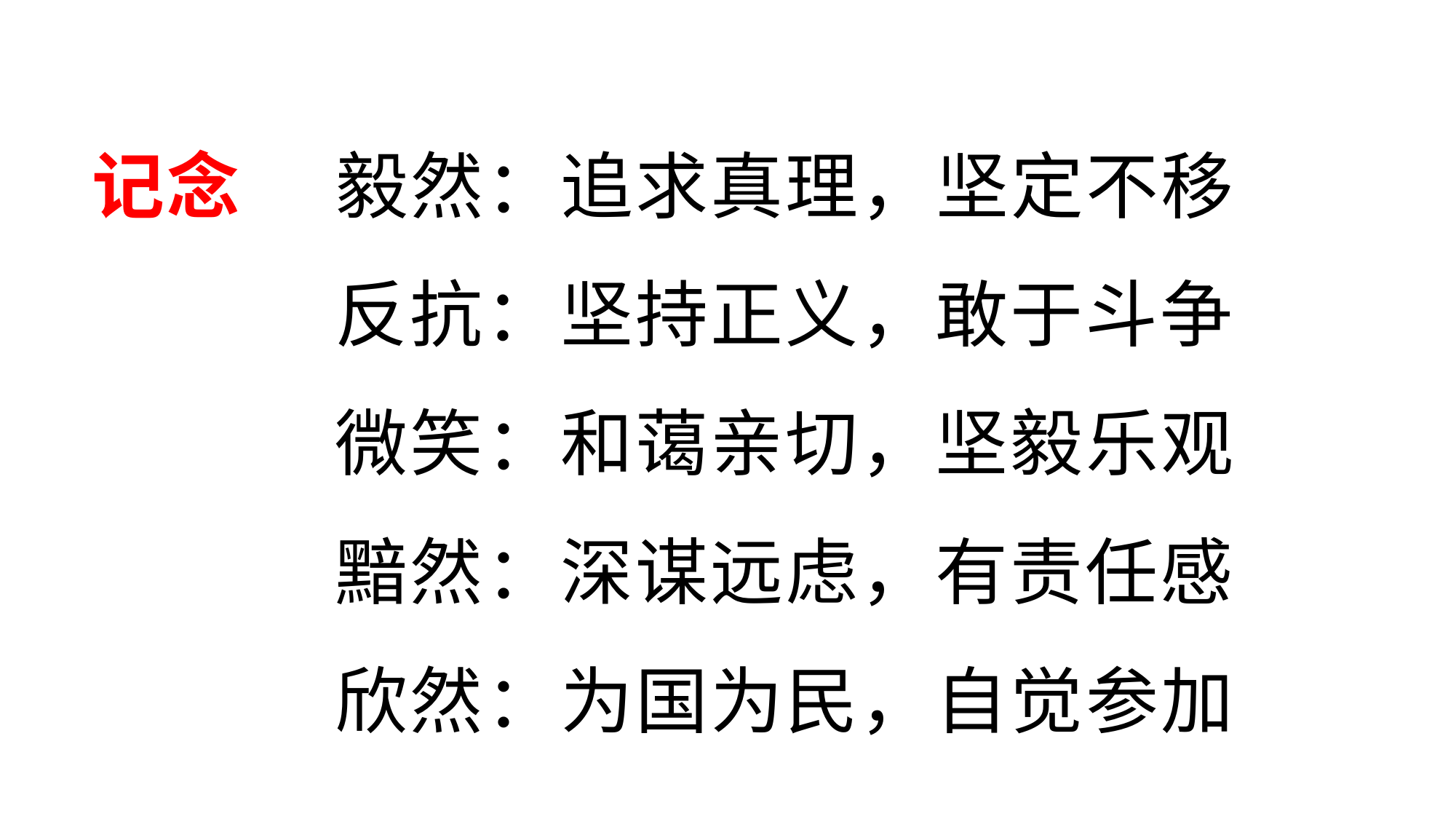

记念     毅然：追求真理，坚定不移
　　     反抗：坚持正义，敢于斗争
　　     微笑：和蔼亲切，坚毅乐观
　    　 黯然：深谋远虑，有责任感
　　     欣然：为国为民，自觉参加